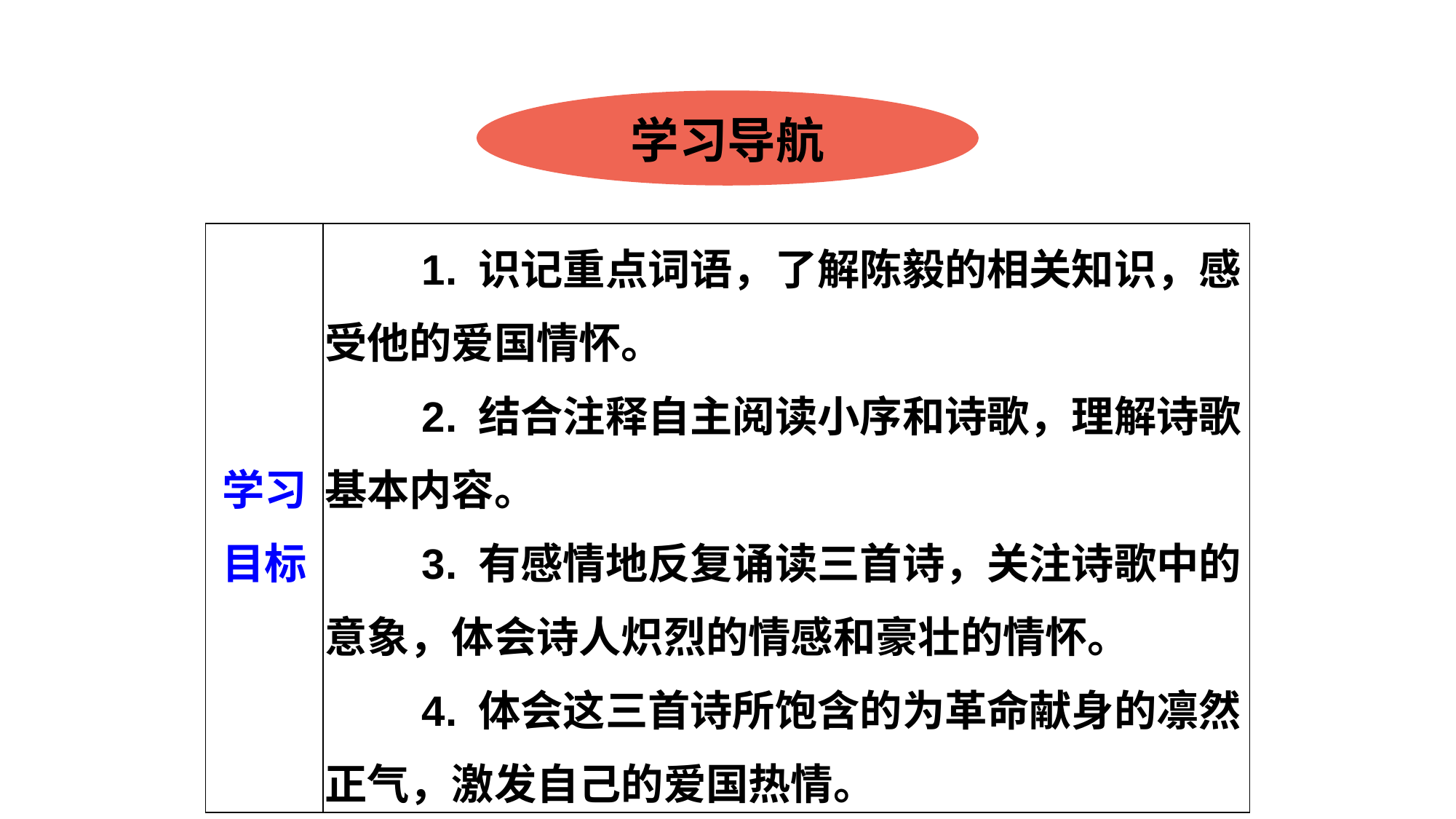

学习导航
| 学习目标 | 1. 识记重点词语，了解陈毅的相关知识，感受他的爱国情怀。 　　2. 结合注释自主阅读小序和诗歌，理解诗歌基本内容。 　　3. 有感情地反复诵读三首诗，关注诗歌中的意象，体会诗人炽烈的情感和豪壮的情怀。 　　4. 体会这三首诗所饱含的为革命献身的凛然正气，激发自己的爱国热情。 |
| --- | --- |